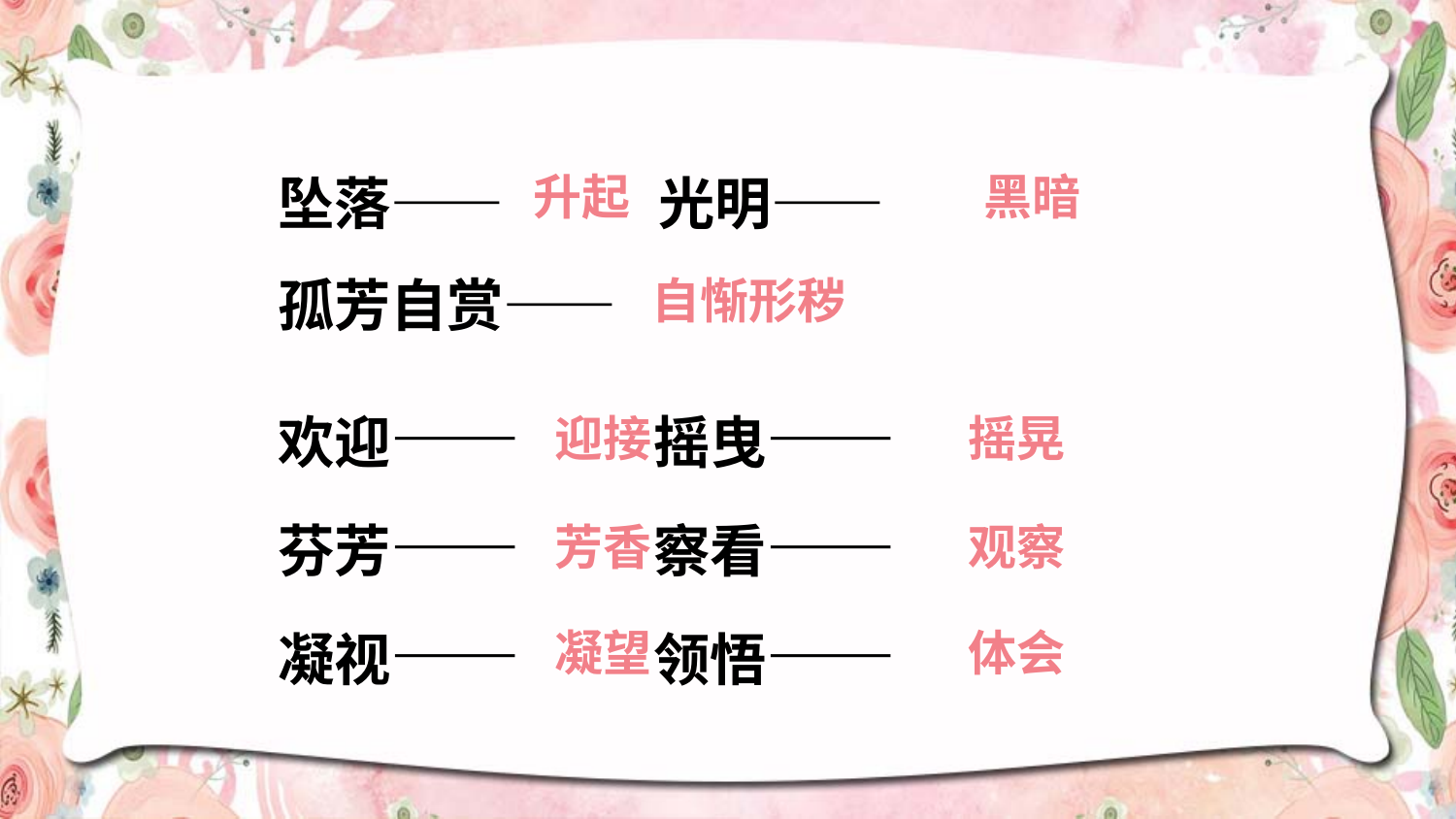

坠落——            光明——
孤芳自赏——
黑暗
升起
自惭形秽
欢迎——         摇曳——
芬芳——         察看——
凝视——         领悟——
迎接
摇晃
芳香
观察
凝望
体会